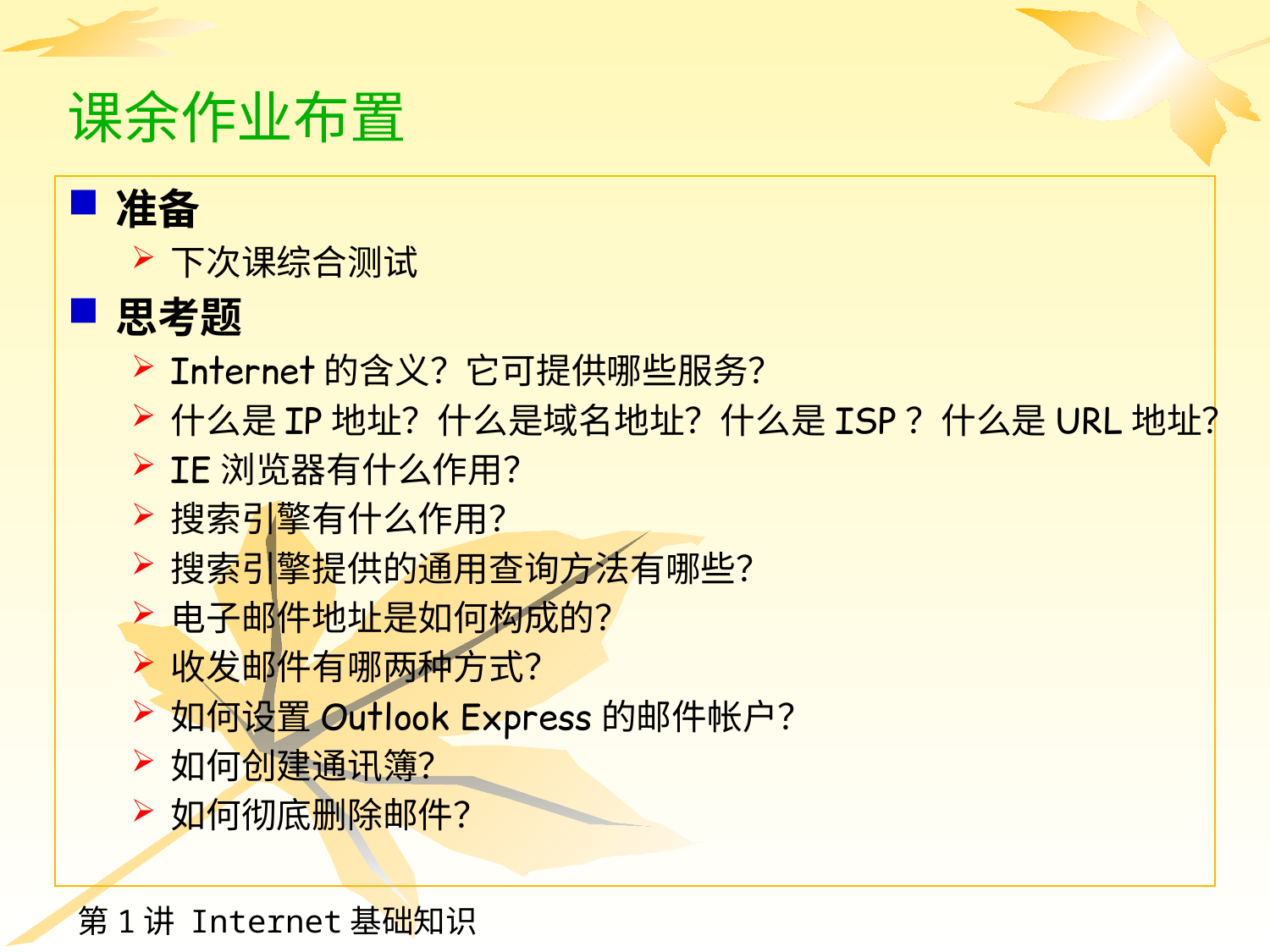

# 课余作业布置
准备
下次课综合测试
思考题
Internet的含义？它可提供哪些服务？
什么是IP地址？什么是域名地址？什么是ISP？什么是URL地址？
IE浏览器有什么作用？
搜索引擎有什么作用？
搜索引擎提供的通用查询方法有哪些？
电子邮件地址是如何构成的？
收发邮件有哪两种方式？
如何设置Outlook Express的邮件帐户？
如何创建通讯簿？
如何彻底删除邮件？